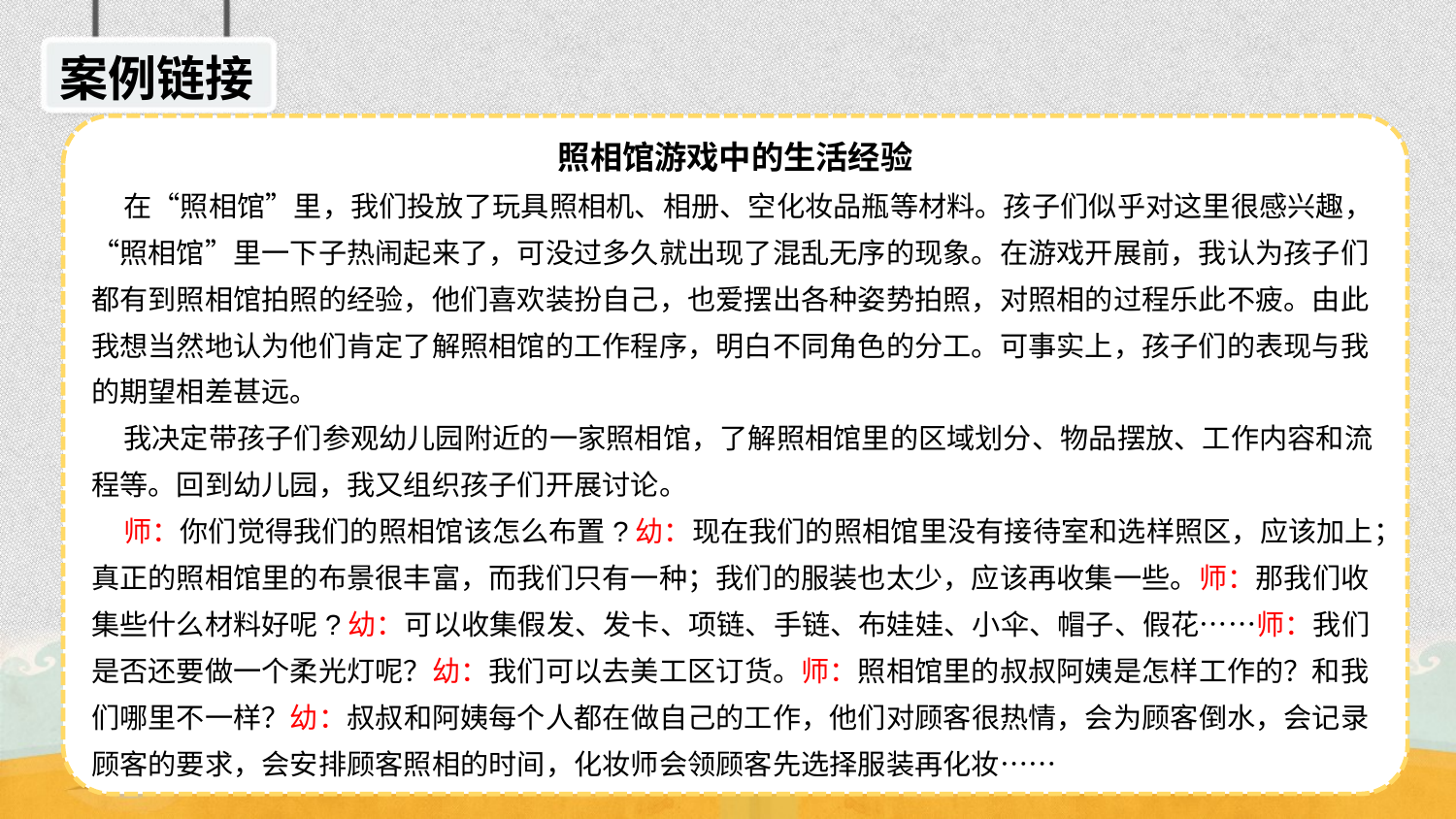

案例链接
照相馆游戏中的生活经验
    在“照相馆”里，我们投放了玩具照相机、相册、空化妆品瓶等材料。孩子们似乎对这里很感兴趣，“照相馆”里一下子热闹起来了，可没过多久就出现了混乱无序的现象。在游戏开展前，我认为孩子们都有到照相馆拍照的经验，他们喜欢装扮自己，也爱摆出各种姿势拍照，对照相的过程乐此不疲。由此我想当然地认为他们肯定了解照相馆的工作程序，明白不同角色的分工。可事实上，孩子们的表现与我的期望相差甚远。
    我决定带孩子们参观幼儿园附近的一家照相馆，了解照相馆里的区域划分、物品摆放、工作内容和流程等。回到幼儿园，我又组织孩子们开展讨论。
    师：你们觉得我们的照相馆该怎么布置?幼：现在我们的照相馆里没有接待室和选样照区，应该加上；真正的照相馆里的布景很丰富，而我们只有一种；我们的服装也太少，应该再收集一些。师：那我们收集些什么材料好呢?幼：可以收集假发、发卡、项链、手链、布娃娃、小伞、帽子、假花……师：我们是否还要做一个柔光灯呢？幼：我们可以去美工区订货。师：照相馆里的叔叔阿姨是怎样工作的？和我们哪里不一样？幼：叔叔和阿姨每个人都在做自己的工作，他们对顾客很热情，会为顾客倒水，会记录顾客的要求，会安排顾客照相的时间，化妆师会领顾客先选择服装再化妆……